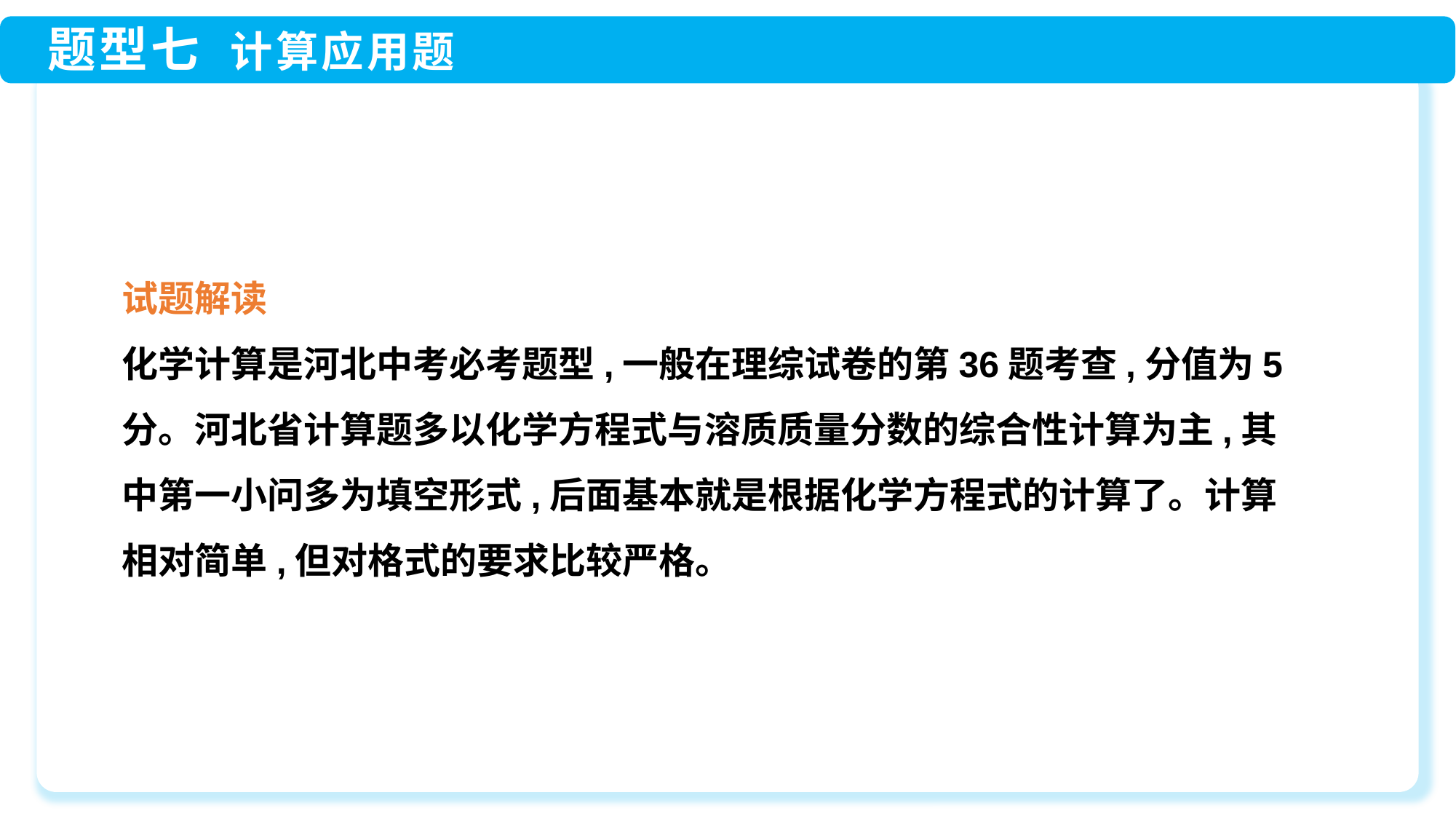

试题解读
化学计算是河北中考必考题型,一般在理综试卷的第36题考查,分值为5分。河北省计算题多以化学方程式与溶质质量分数的综合性计算为主,其中第一小问多为填空形式,后面基本就是根据化学方程式的计算了。计算相对简单,但对格式的要求比较严格。